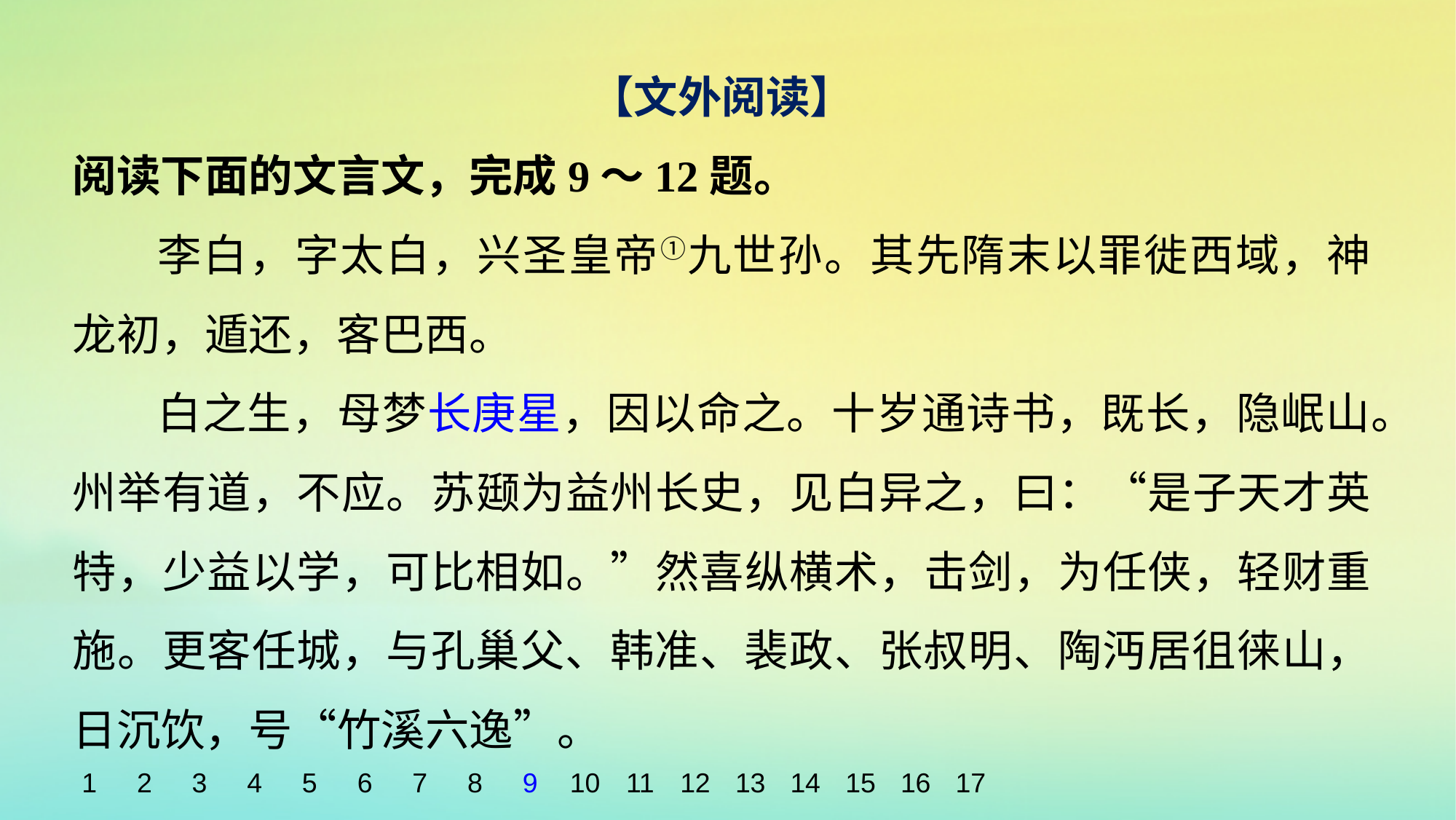

【文外阅读】
阅读下面的文言文，完成9～12题。
李白，字太白，兴圣皇帝①九世孙。其先隋末以罪徙西域，神龙初，遁还，客巴西。
白之生，母梦长庚星，因以命之。十岁通诗书，既长，隐岷山。州举有道，不应。苏颋为益州长史，见白异之，曰：“是子天才英特，少益以学，可比相如。”然喜纵横术，击剑，为任侠，轻财重施。更客任城，与孔巢父、韩准、裴政、张叔明、陶沔居徂徕山，日沉饮，号“竹溪六逸”。
1
2
3
4
5
6
7
8
9
10
11
12
13
14
15
16
17